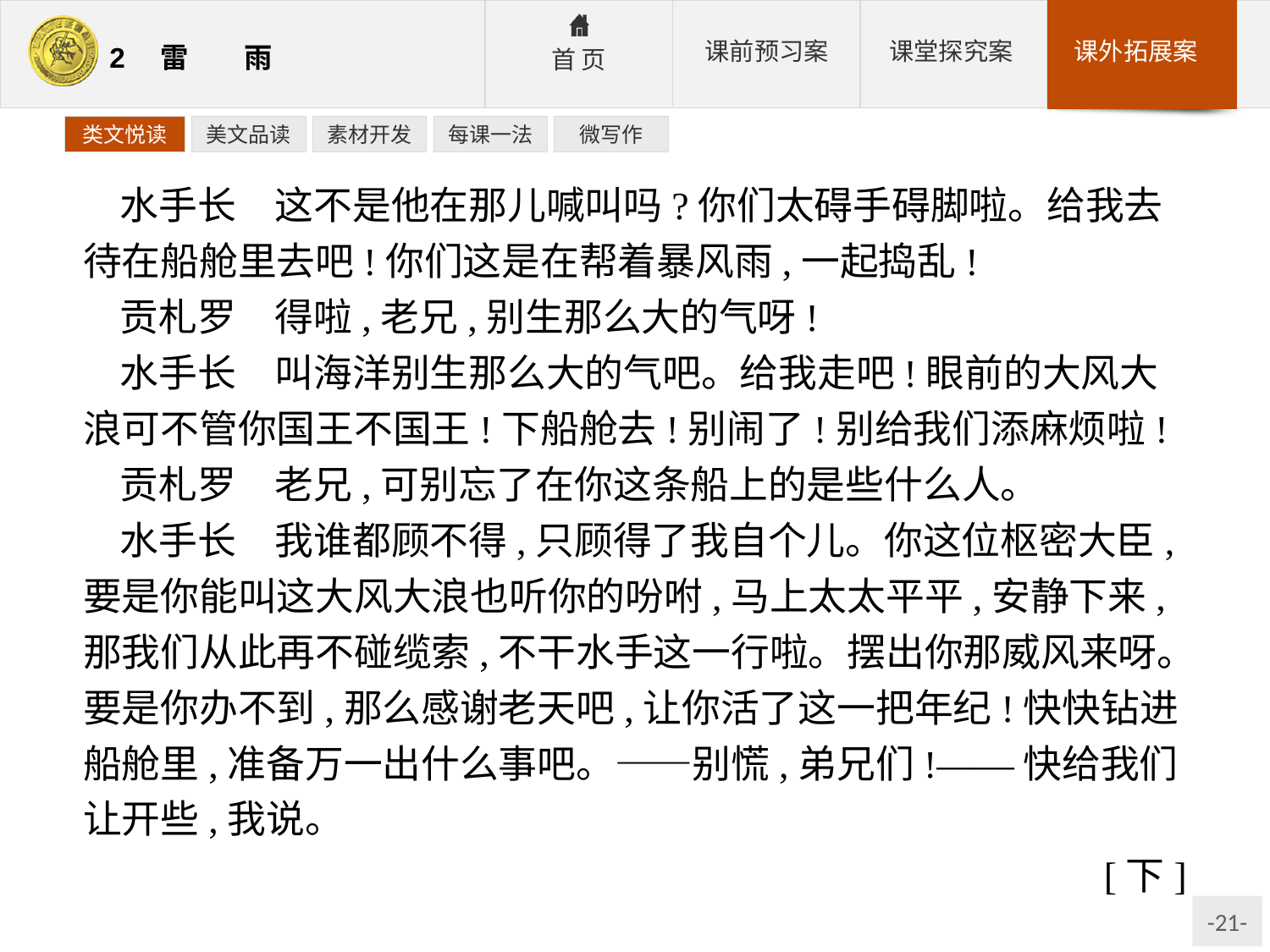

类文悦读
美文品读
素材开发
每课一法
微写作
水手长　这不是他在那儿喊叫吗?你们太碍手碍脚啦。给我去待在船舱里去吧!你们这是在帮着暴风雨,一起捣乱!
贡札罗　得啦,老兄,别生那么大的气呀!
水手长　叫海洋别生那么大的气吧。给我走吧!眼前的大风大浪可不管你国王不国王!下船舱去!别闹了!别给我们添麻烦啦!
贡札罗　老兄,可别忘了在你这条船上的是些什么人。
水手长　我谁都顾不得,只顾得了我自个儿。你这位枢密大臣,要是你能叫这大风大浪也听你的吩咐,马上太太平平,安静下来,那我们从此再不碰缆索,不干水手这一行啦。摆出你那威风来呀。要是你办不到,那么感谢老天吧,让你活了这一把年纪!快快钻进船舱里,准备万一出什么事吧。——别慌,弟兄们!——快给我们让开些,我说。
[下]